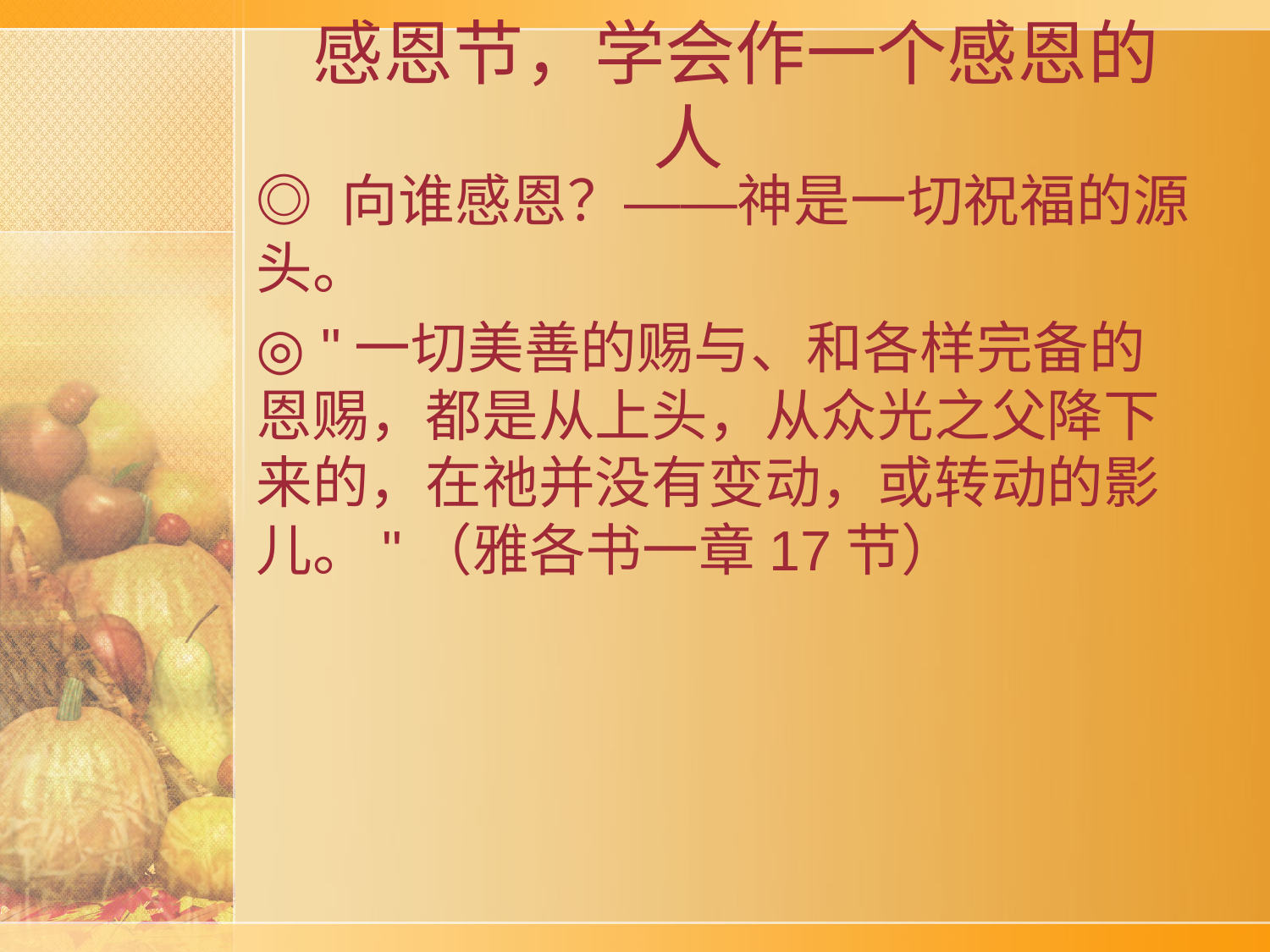

# 感恩节，学会作一个感恩的人
◎ 向谁感恩？——神是一切祝福的源头。
◎ "一切美善的赐与、和各样完备的恩赐，都是从上头，从众光之父降下来的，在祂并没有变动，或转动的影儿。"（雅各书一章17节）